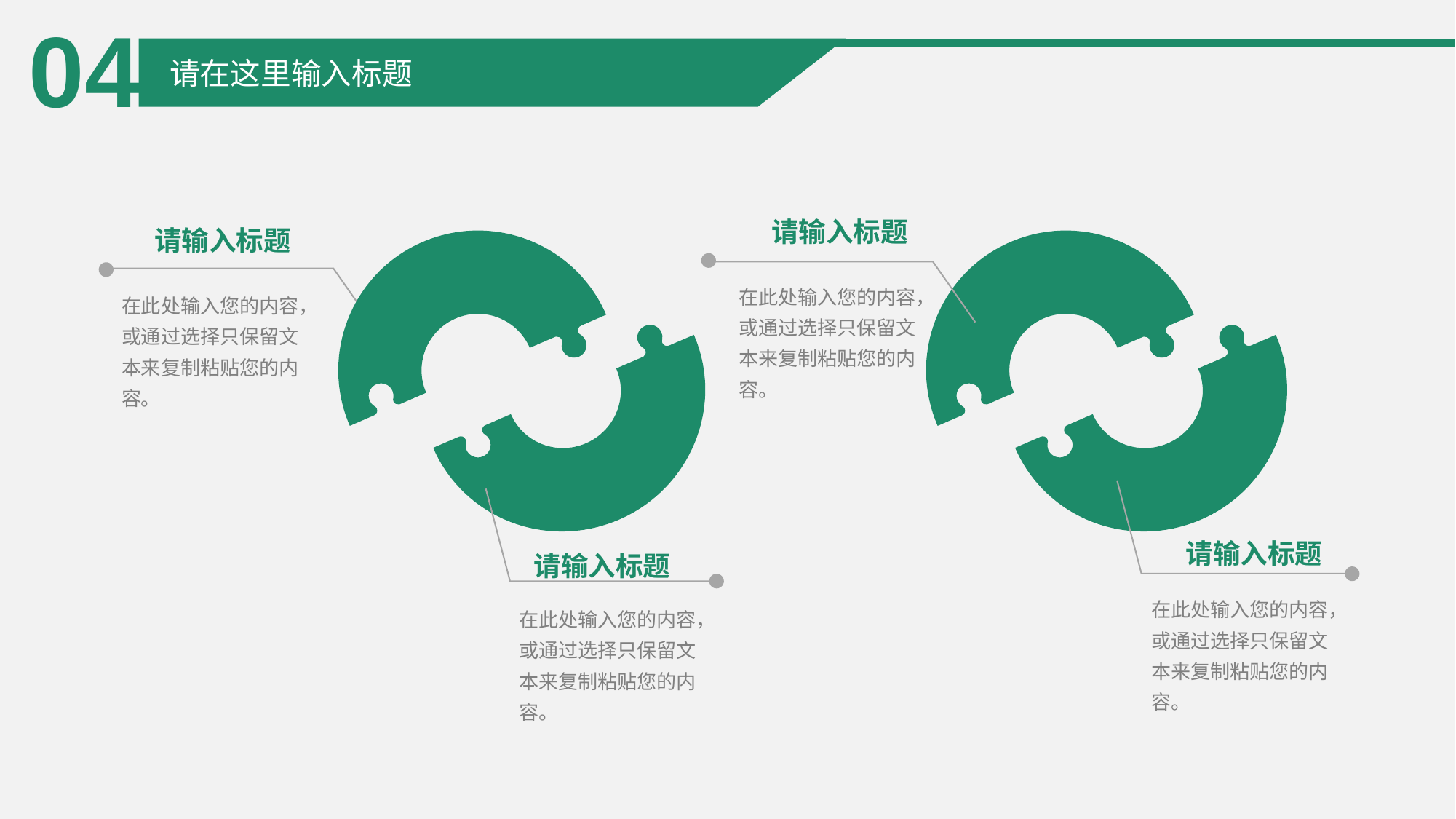

04
请在这里输入标题

请输入标题
请输入标题

在此处输入您的内容，或通过选择只保留文本来复制粘贴您的内容。
在此处输入您的内容，或通过选择只保留文本来复制粘贴您的内容。

请输入标题
请输入标题
在此处输入您的内容，或通过选择只保留文本来复制粘贴您的内容。
在此处输入您的内容，或通过选择只保留文本来复制粘贴您的内容。